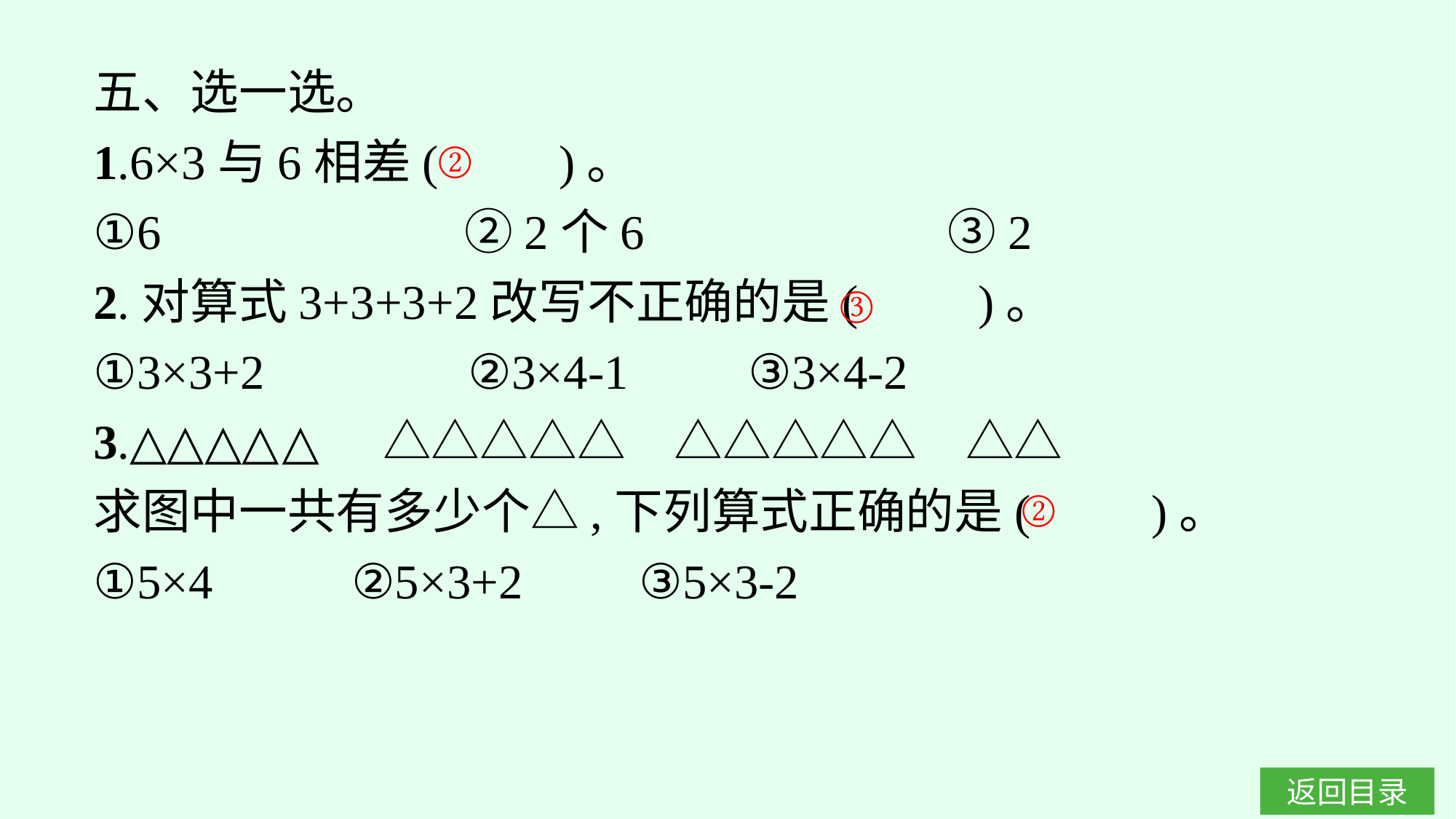

五、选一选。
1.6×3与6相差(　　)。
①6　　　　　　②2个6　　　　　　③2
2.对算式3+3+3+2改写不正确的是(　　)。
①3×3+2		②3×4-1		③3×4-2
3.△△△△△　△△△△△　△△△△△　△△
求图中一共有多少个△,下列算式正确的是(　　)。
①5×4		②5×3+2		③5×3-2
②
③
②